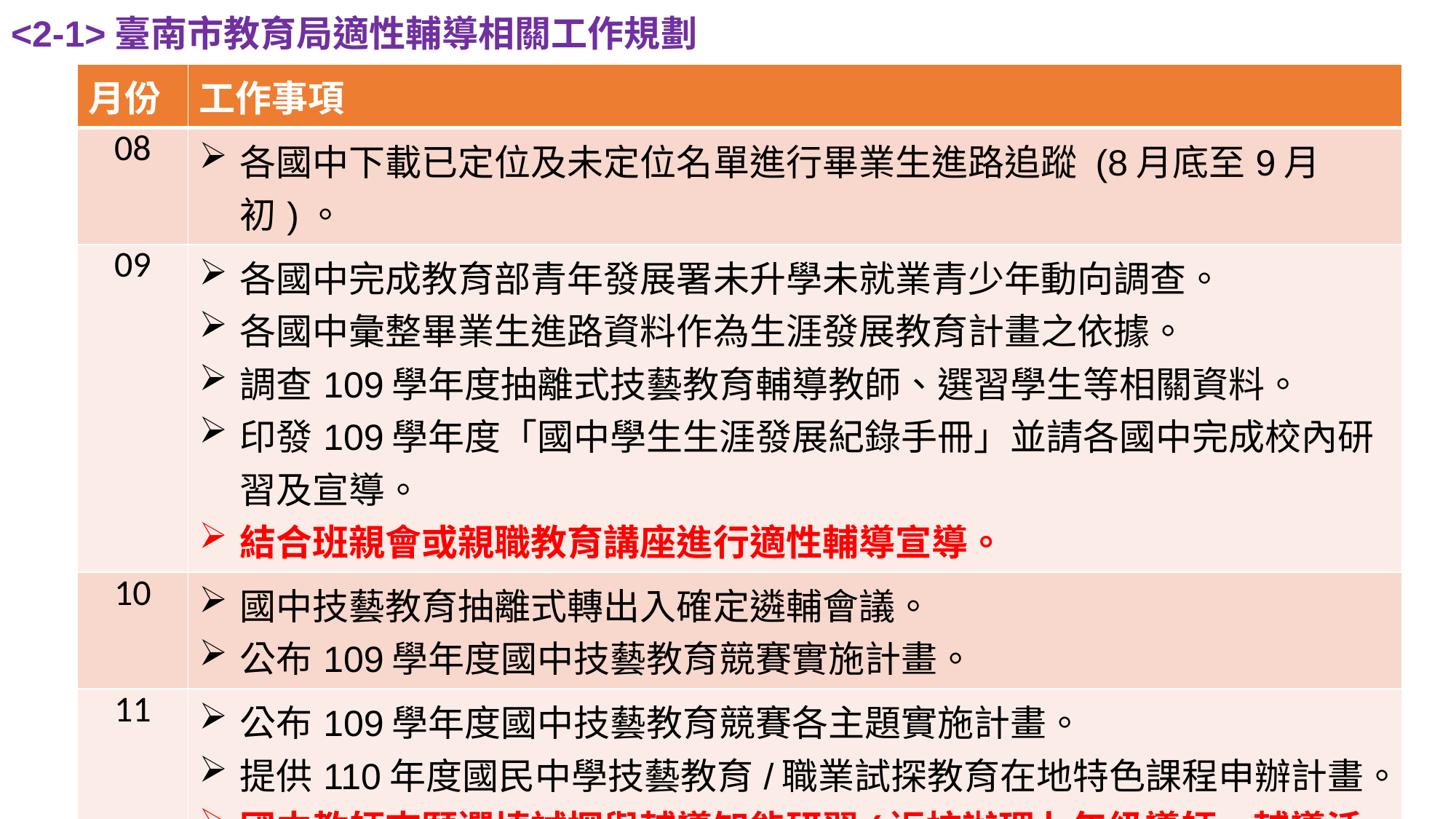

# <2-1>臺南市教育局適性輔導相關工作規劃
| 月份 | 工作事項 |
| --- | --- |
| 08 | 各國中下載已定位及未定位名單進行畢業生進路追蹤 (8月底至9月初)。 |
| 09 | 各國中完成教育部青年發展署未升學未就業青少年動向調查。 各國中彙整畢業生進路資料作為生涯發展教育計畫之依據。 調查109學年度抽離式技藝教育輔導教師、選習學生等相關資料。 印發109學年度「國中學生生涯發展紀錄手冊」並請各國中完成校內研習及宣導。 結合班親會或親職教育講座進行適性輔導宣導。 |
| 10 | 國中技藝教育抽離式轉出入確定遴輔會議。 公布109學年度國中技藝教育競賽實施計畫。 |
| 11 | 公布109學年度國中技藝教育競賽各主題實施計畫。 提供110年度國民中學技藝教育/職業試探教育在地特色課程申辦計畫。 國中教師志願選填試探與輔導知能研習(返校辦理九年級導師、輔導活動科教師研習)。 |
| 12 | 臺南市109學年度國中技藝教育競賽報名。 |
6